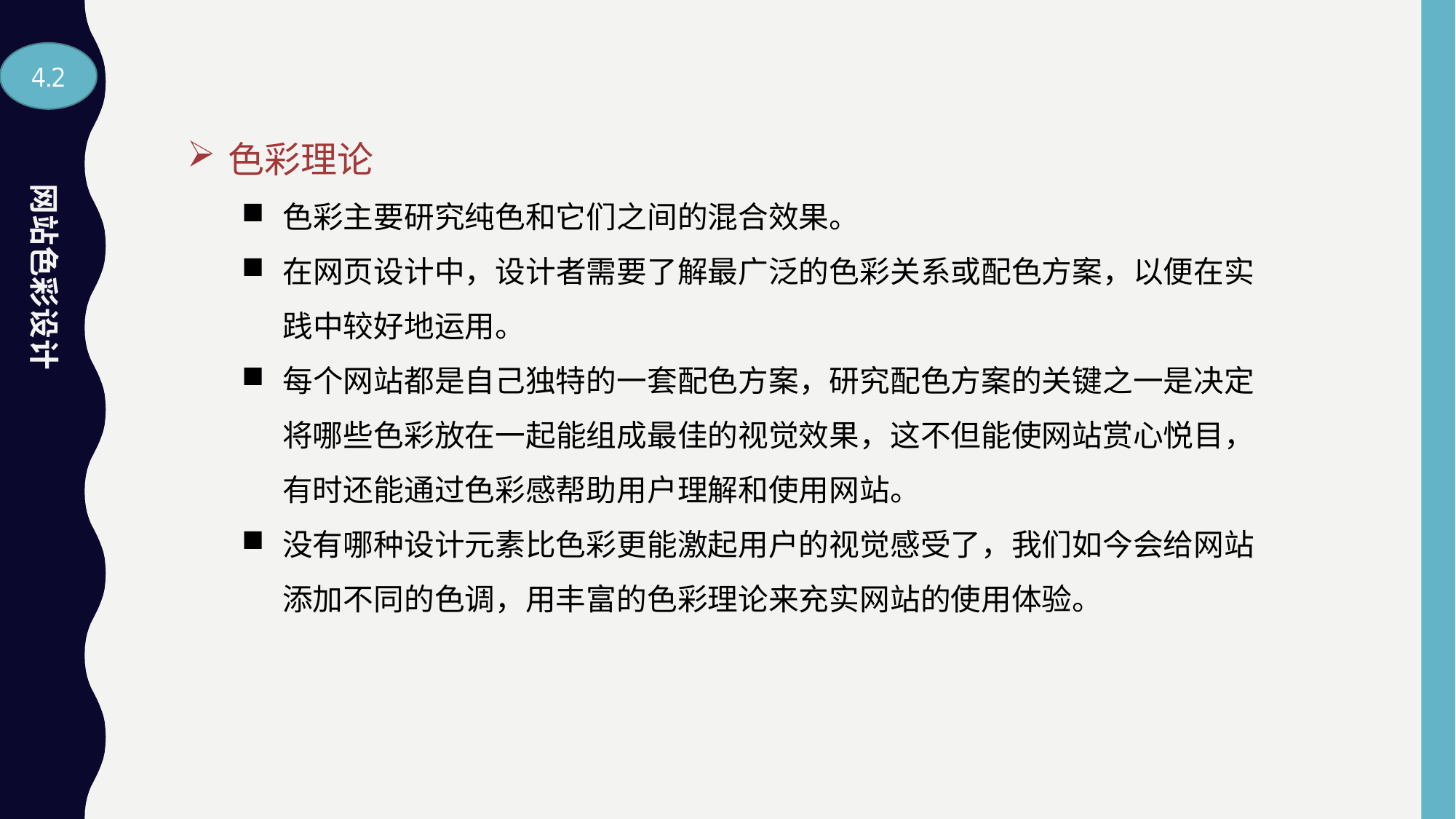

4.2
色彩理论
色彩主要研究纯色和它们之间的混合效果。
在网页设计中，设计者需要了解最广泛的色彩关系或配色方案，以便在实践中较好地运用。
每个网站都是自己独特的一套配色方案，研究配色方案的关键之一是决定将哪些色彩放在一起能组成最佳的视觉效果，这不但能使网站赏心悦目，有时还能通过色彩感帮助用户理解和使用网站。
没有哪种设计元素比色彩更能激起用户的视觉感受了，我们如今会给网站添加不同的色调，用丰富的色彩理论来充实网站的使用体验。
网站色彩设计